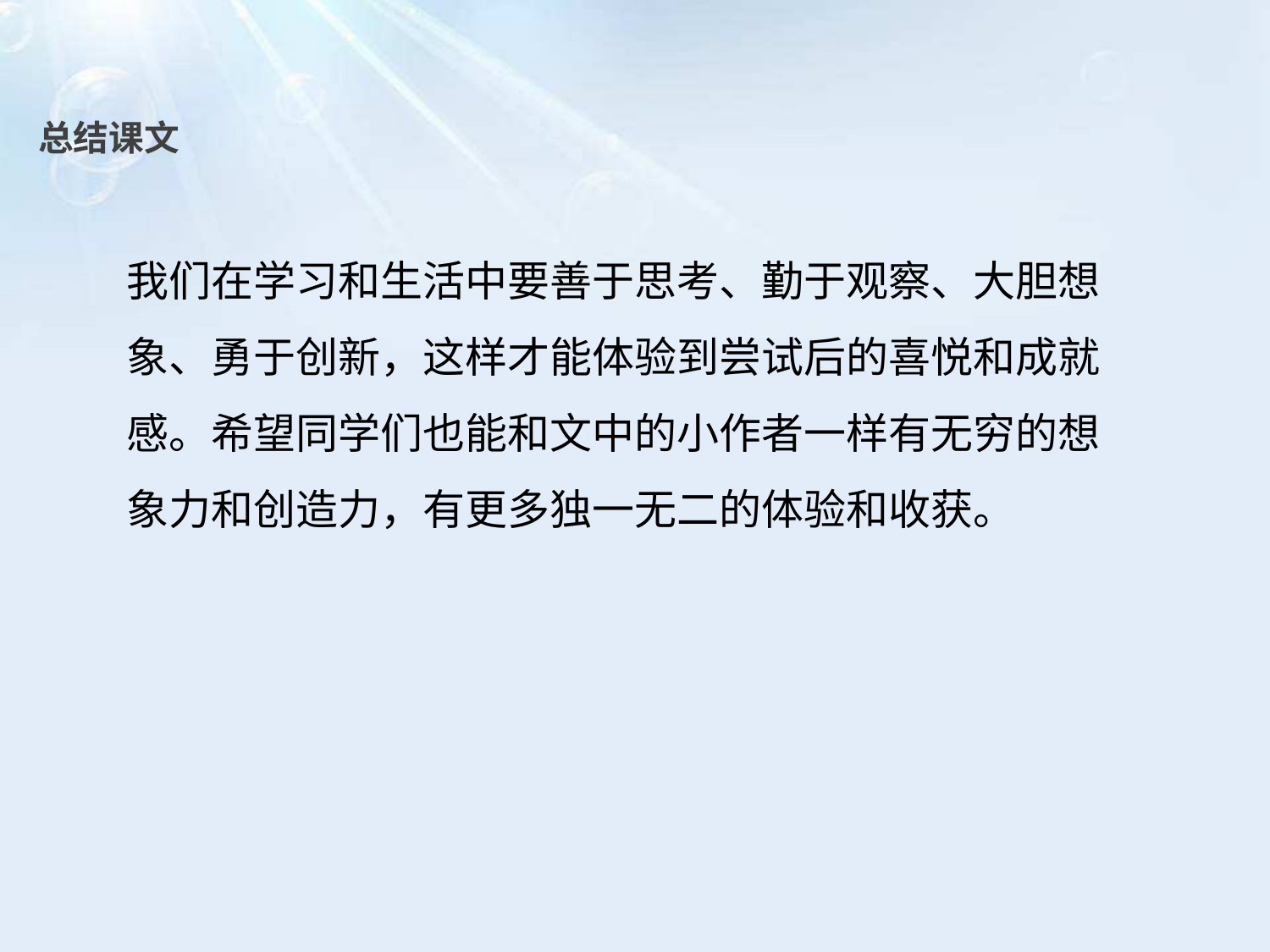

总结课文
我们在学习和生活中要善于思考、勤于观察、大胆想象、勇于创新，这样才能体验到尝试后的喜悦和成就感。希望同学们也能和文中的小作者一样有无穷的想象力和创造力，有更多独一无二的体验和收获。